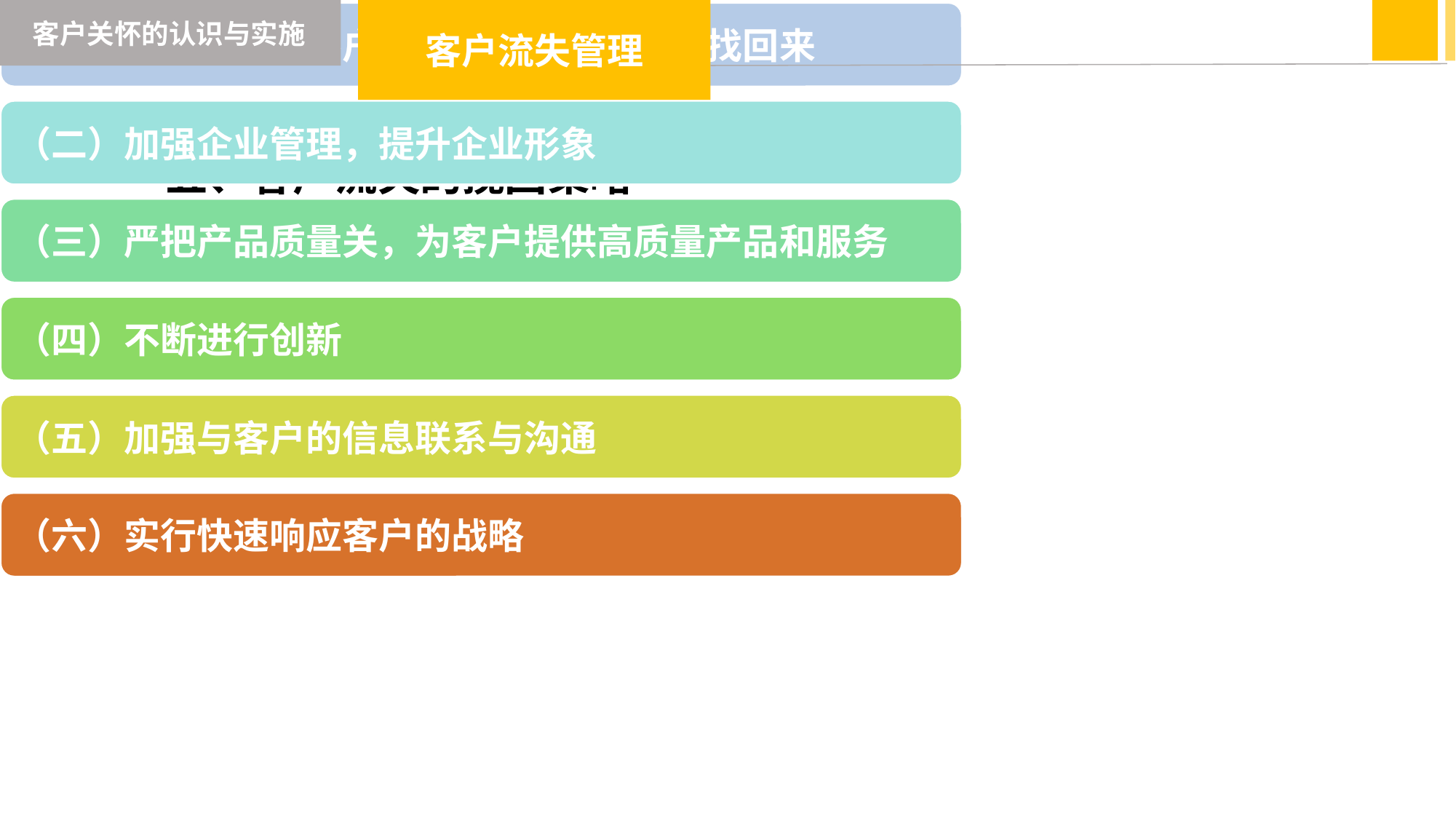

客户关怀的认识与实施
客户流失管理

五、客户流失的挽回策略
（一）访问流失的客户，争取把流失的客户找回来
（二）加强企业管理，提升企业形象
（三）严把产品质量关，为客户提供高质量产品和服务
（四）不断进行创新
（五）加强与客户的信息联系与沟通
（六）实行快速响应客户的战略